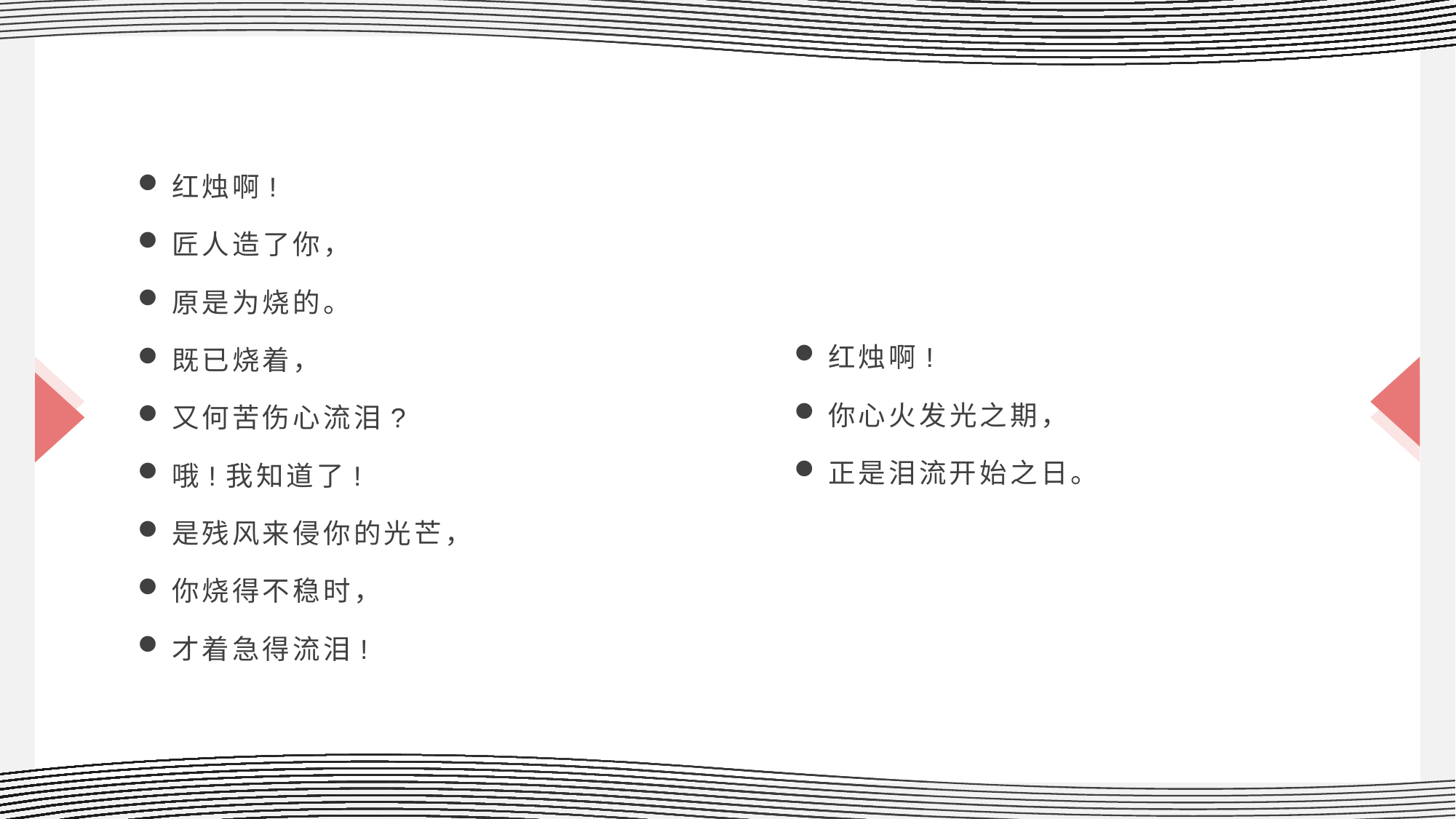

红烛啊!
匠人造了你，
原是为烧的。
既已烧着，
又何苦伤心流泪?
哦!我知道了!
是残风来侵你的光芒，
你烧得不稳时，
才着急得流泪!
红烛啊!
你心火发光之期，
正是泪流开始之日。